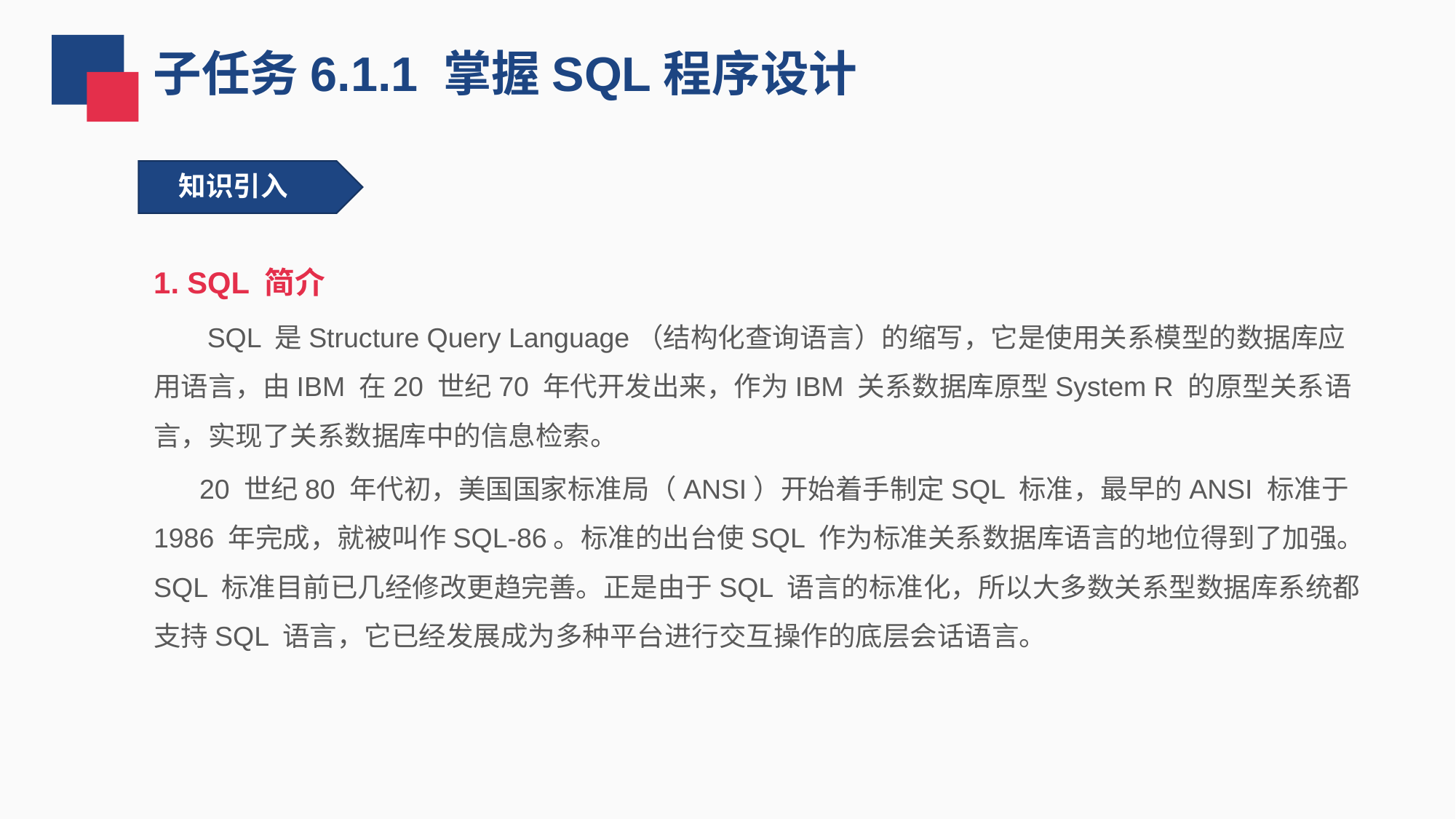

子任务6.1.1 掌握SQL程序设计

知识引入
1. SQL 简介
       SQL 是Structure Query Language（结构化查询语言）的缩写，它是使用关系模型的数据库应用语言，由IBM 在20 世纪70 年代开发出来，作为IBM 关系数据库原型System R 的原型关系语言，实现了关系数据库中的信息检索。
      20 世纪80 年代初，美国国家标准局（ANSI）开始着手制定SQL 标准，最早的ANSI 标准于1986 年完成，就被叫作SQL-86。标准的出台使SQL 作为标准关系数据库语言的地位得到了加强。SQL 标准目前已几经修改更趋完善。正是由于SQL 语言的标准化，所以大多数关系型数据库系统都支持SQL 语言，它已经发展成为多种平台进行交互操作的底层会话语言。